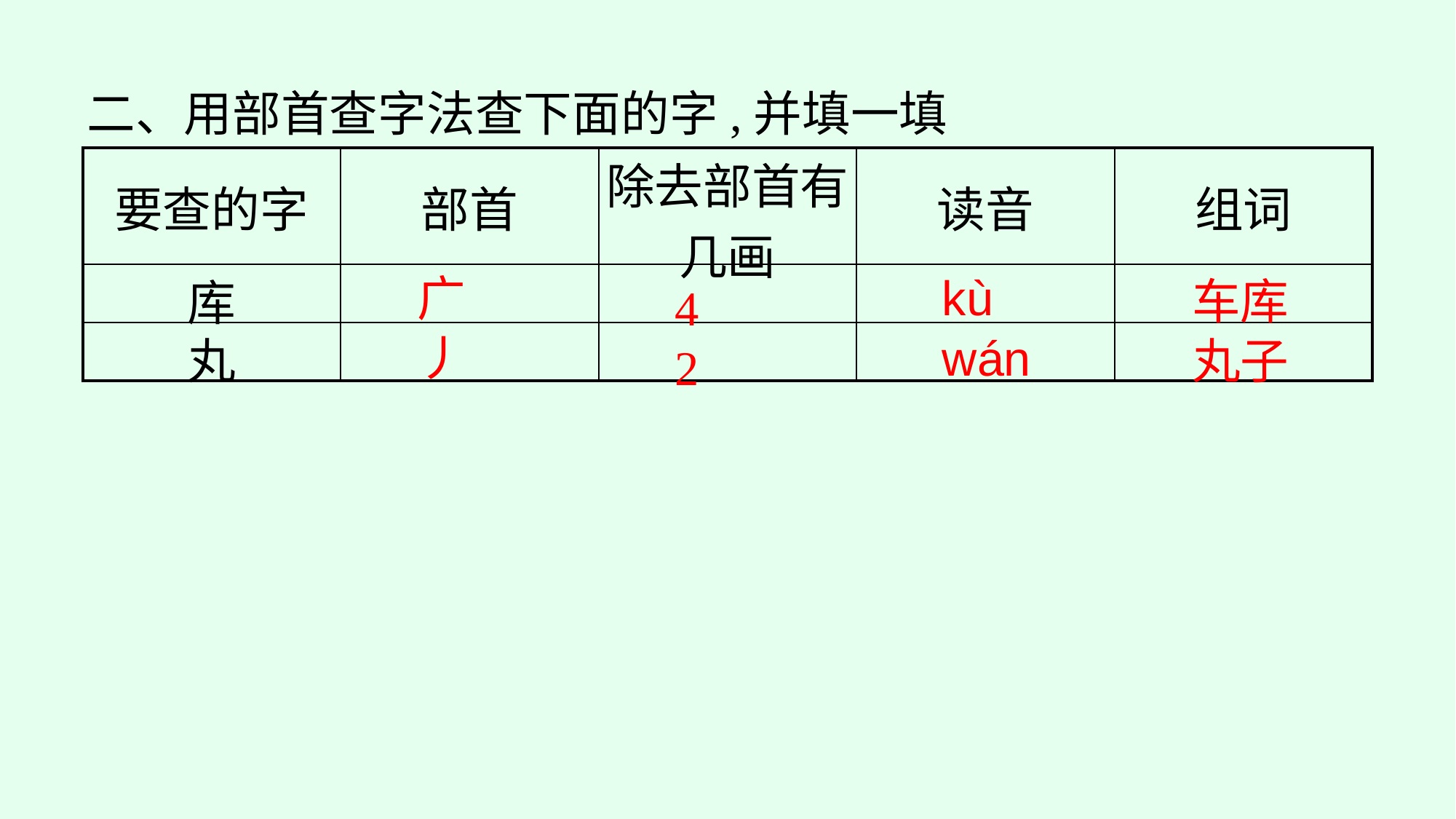

二、用部首查字法查下面的字,并填一填
| 要查的字 | 部首 | 除去部首有几画 | 读音 | 组词 |
| --- | --- | --- | --- | --- |
| 库 |  |  |  |  |
| 丸 |  |  |  |  |
kù
广
车库
4
wán
丿
丸子
2